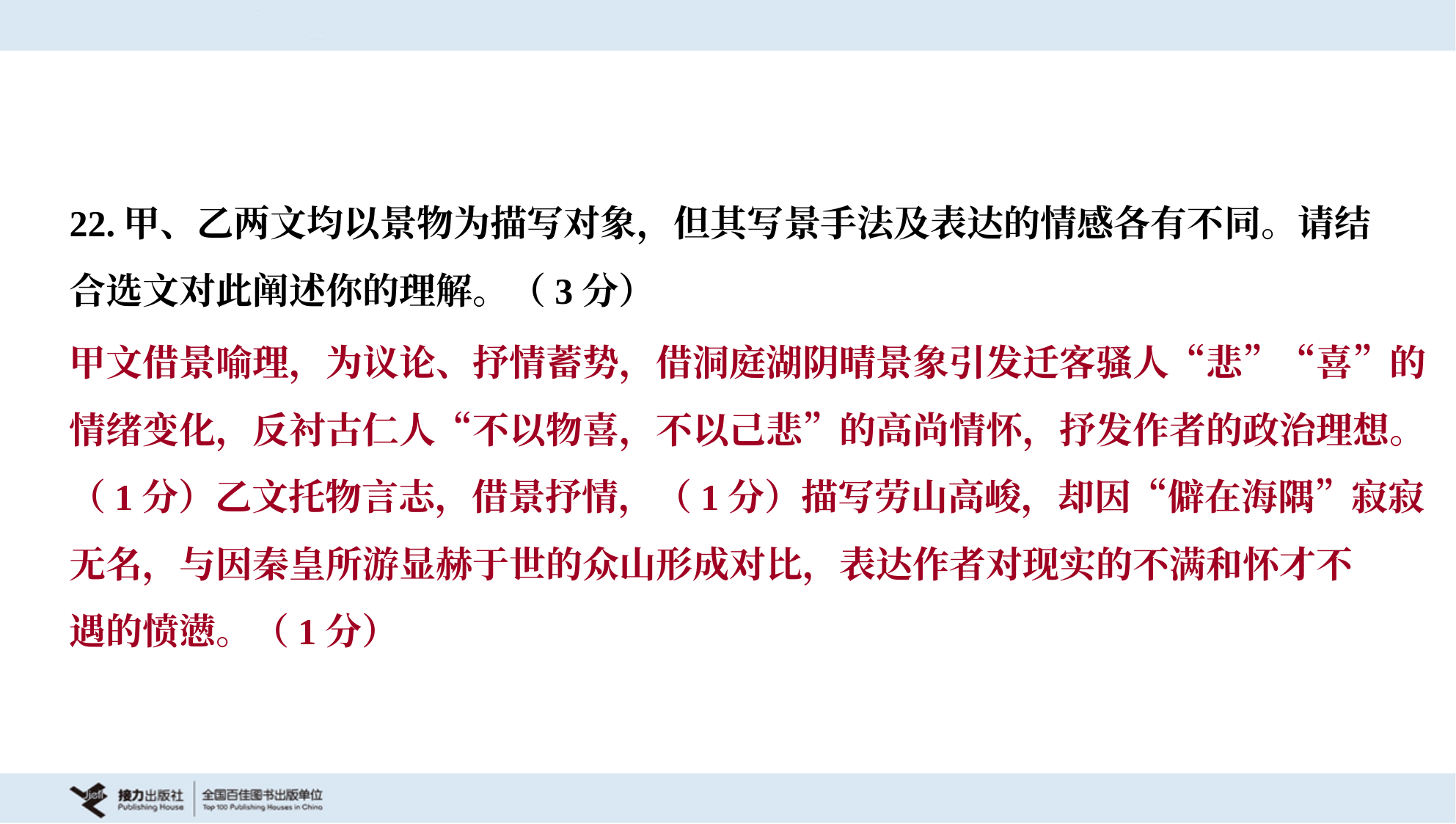

22.甲、乙两文均以景物为描写对象，但其写景手法及表达的情感各有不同。请结
合选文对此阐述你的理解。（3分）
甲文借景喻理，为议论、抒情蓄势，借洞庭湖阴晴景象引发迁客骚人“悲”“喜”的
情绪变化，反衬古仁人“不以物喜，不以己悲”的高尚情怀，抒发作者的政治理想。
（1分）乙文托物言志，借景抒情，（1分）描写劳山高峻，却因“僻在海隅”寂寂
无名，与因秦皇所游显赫于世的众山形成对比，表达作者对现实的不满和怀才不
遇的愤懑。（1分）